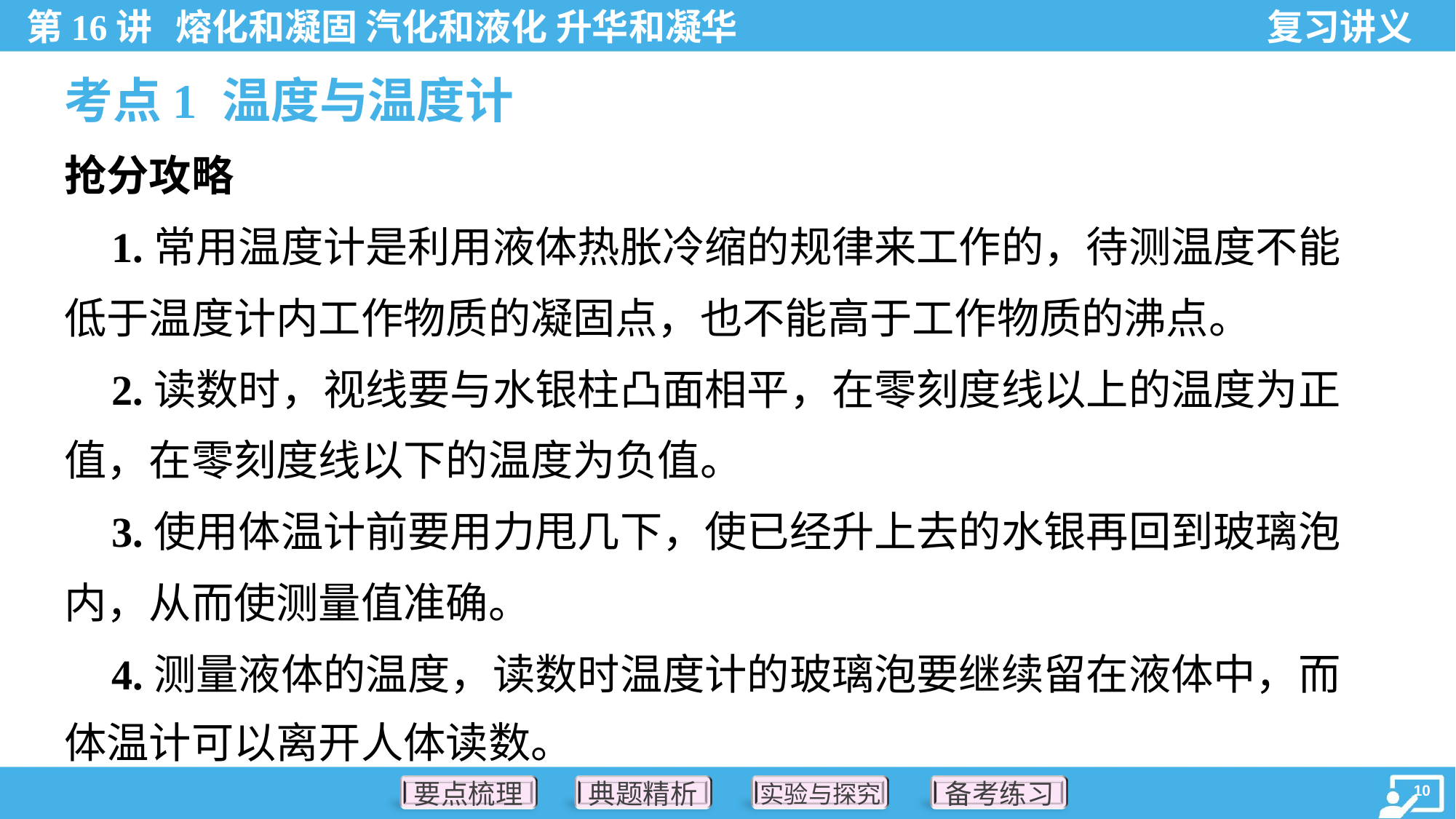

考点1 温度与温度计
抢分攻略
    1.常用温度计是利用液体热胀冷缩的规律来工作的，待测温度不能
低于温度计内工作物质的凝固点，也不能高于工作物质的沸点。
    2.读数时，视线要与水银柱凸面相平，在零刻度线以上的温度为正
值，在零刻度线以下的温度为负值。
    3.使用体温计前要用力甩几下，使已经升上去的水银再回到玻璃泡
内，从而使测量值准确。
    4.测量液体的温度，读数时温度计的玻璃泡要继续留在液体中，而
体温计可以离开人体读数。